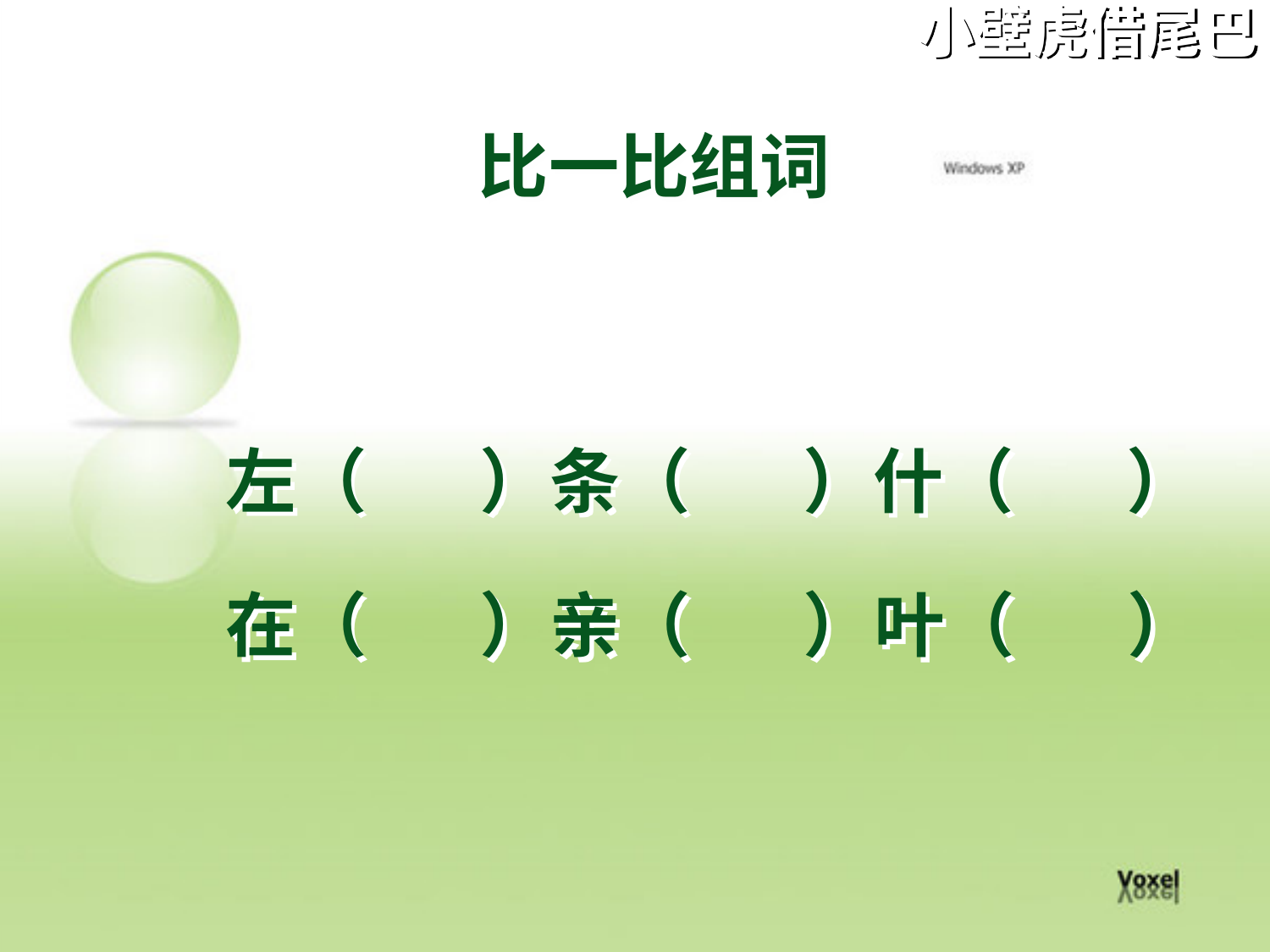

小壁虎借尾巴
比一比组词
左（       ）条（       ）什（       ）
在（       ）亲（       ）叶（       ）